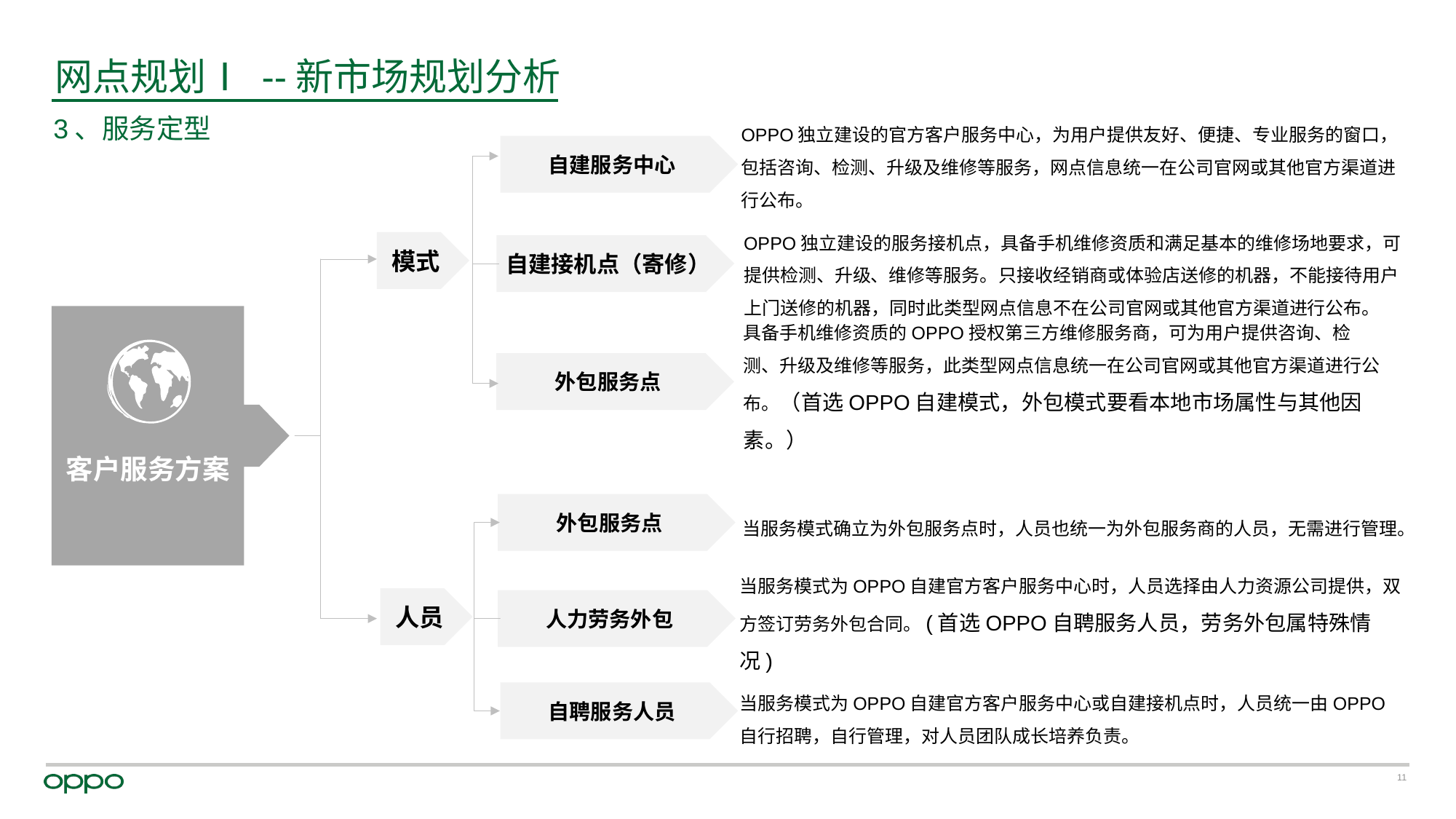

网点规划Ⅰ --新市场规划分析
3、服务定型
OPPO独立建设的官方客户服务中心，为用户提供友好、便捷、专业服务的窗口，包括咨询、检测、升级及维修等服务，网点信息统一在公司官网或其他官方渠道进行公布。
自建服务中心
OPPO独立建设的服务接机点，具备手机维修资质和满足基本的维修场地要求，可提供检测、升级、维修等服务。只接收经销商或体验店送修的机器，不能接待用户上门送修的机器，同时此类型网点信息不在公司官网或其他官方渠道进行公布。
模式
自建接机点（寄修）

客户服务方案
具备手机维修资质的OPPO授权第三方维修服务商，可为用户提供咨询、检测、升级及维修等服务，此类型网点信息统一在公司官网或其他官方渠道进行公布。（首选OPPO自建模式，外包模式要看本地市场属性与其他因素。）

外包服务点
当服务模式确立为外包服务点时，人员也统一为外包服务商的人员，无需进行管理。
外包服务点
当服务模式为OPPO自建官方客户服务中心时，人员选择由人力资源公司提供，双方签订劳务外包合同。(首选OPPO自聘服务人员，劳务外包属特殊情况)
人员
人力劳务外包
当服务模式为OPPO自建官方客户服务中心或自建接机点时，人员统一由OPPO自行招聘，自行管理，对人员团队成长培养负责。
自聘服务人员